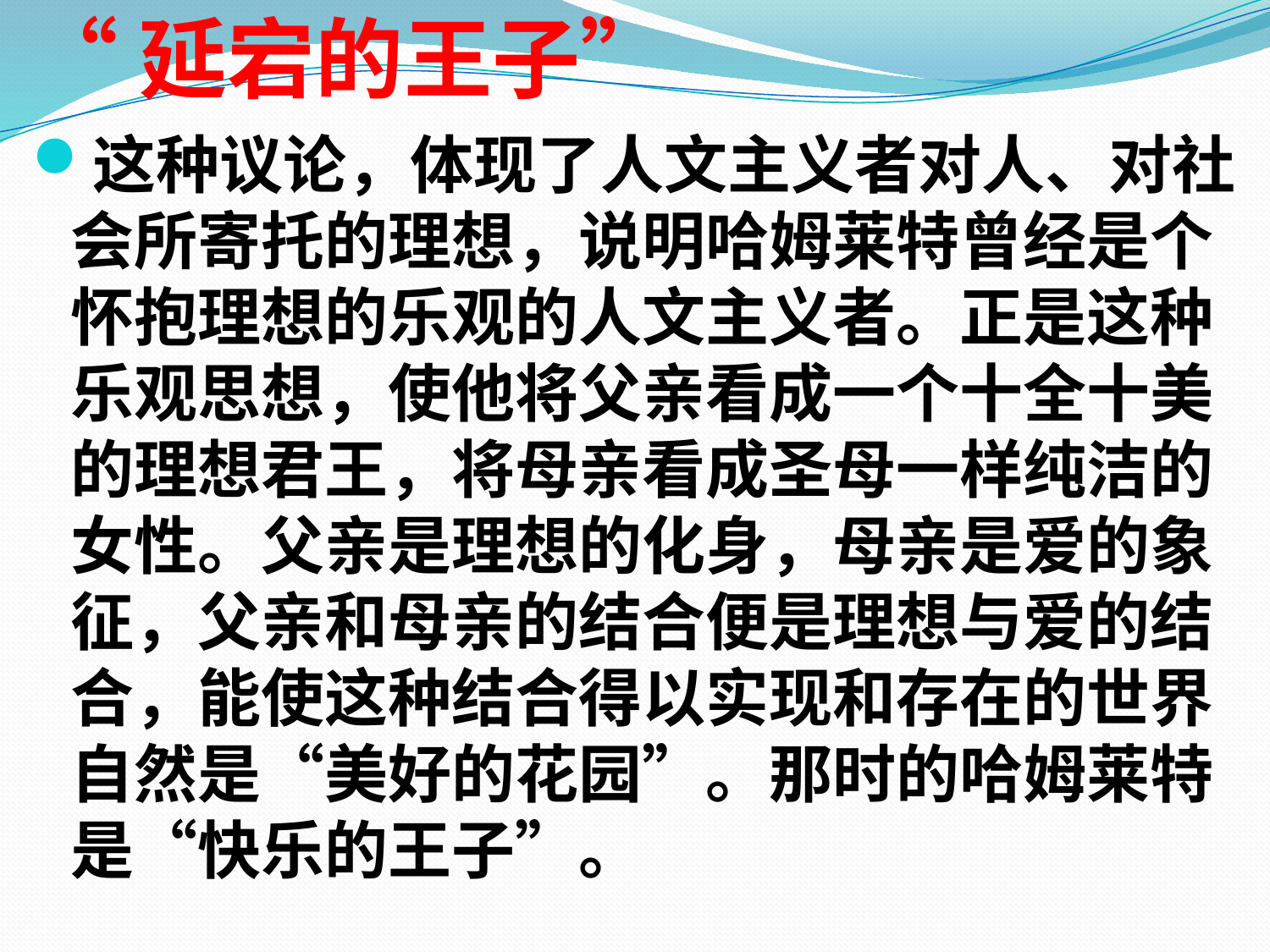

# “延宕的王子”
这种议论，体现了人文主义者对人、对社会所寄托的理想，说明哈姆莱特曾经是个怀抱理想的乐观的人文主义者。正是这种乐观思想，使他将父亲看成一个十全十美的理想君王，将母亲看成圣母一样纯洁的女性。父亲是理想的化身，母亲是爱的象征，父亲和母亲的结合便是理想与爱的结合，能使这种结合得以实现和存在的世界自然是“美好的花园”。那时的哈姆莱特是“快乐的王子”。